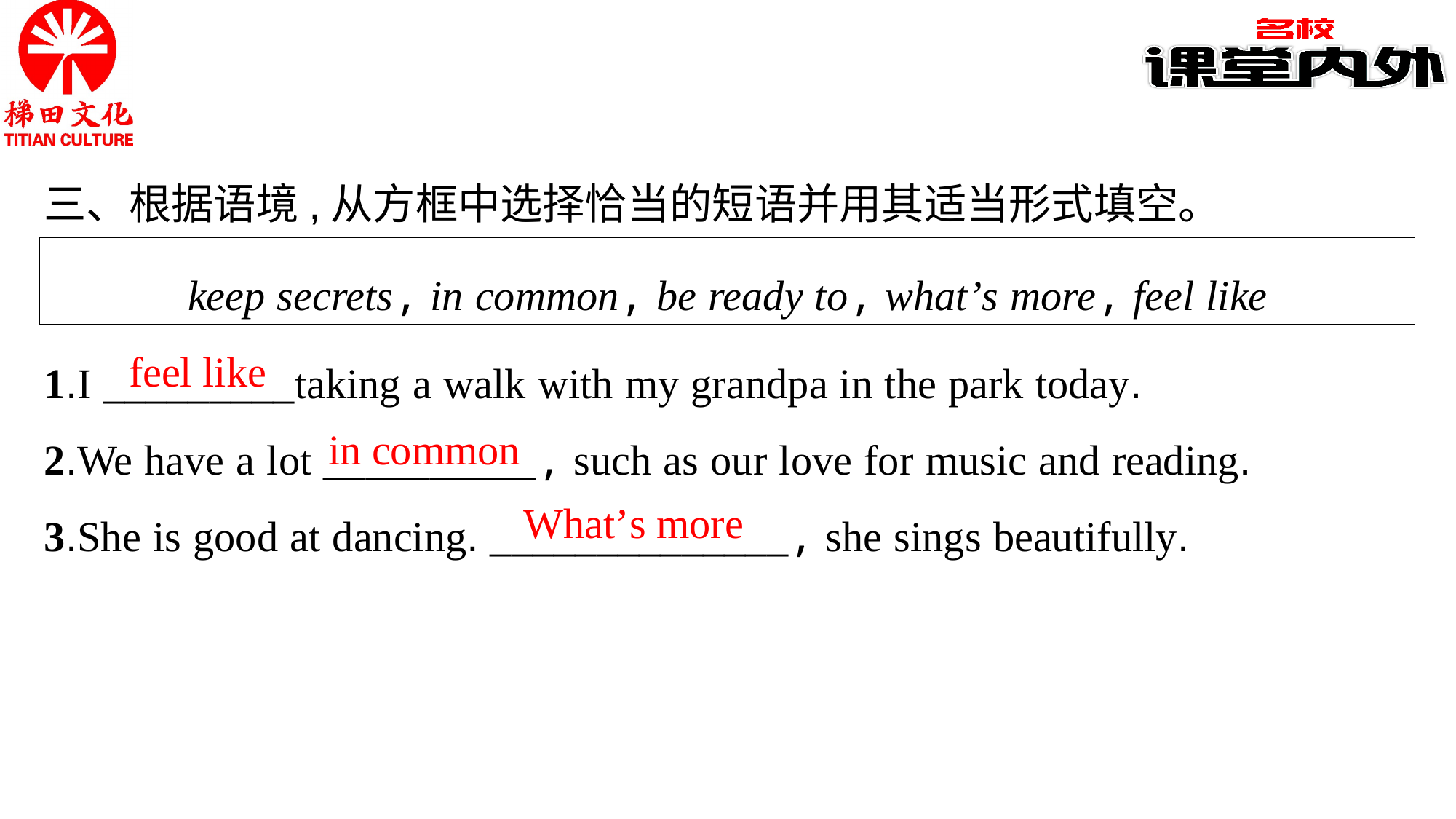

三、根据语境,从方框中选择恰当的短语并用其适当形式填空。
keep secrets, in common, be ready to, what’s more, feel like
1.I _________taking a walk with my grandpa in the park today.
2.We have a lot __________, such as our love for music and reading.
3.She is good at dancing. ______________, she sings beautifully.
feel like
in common
What’s more